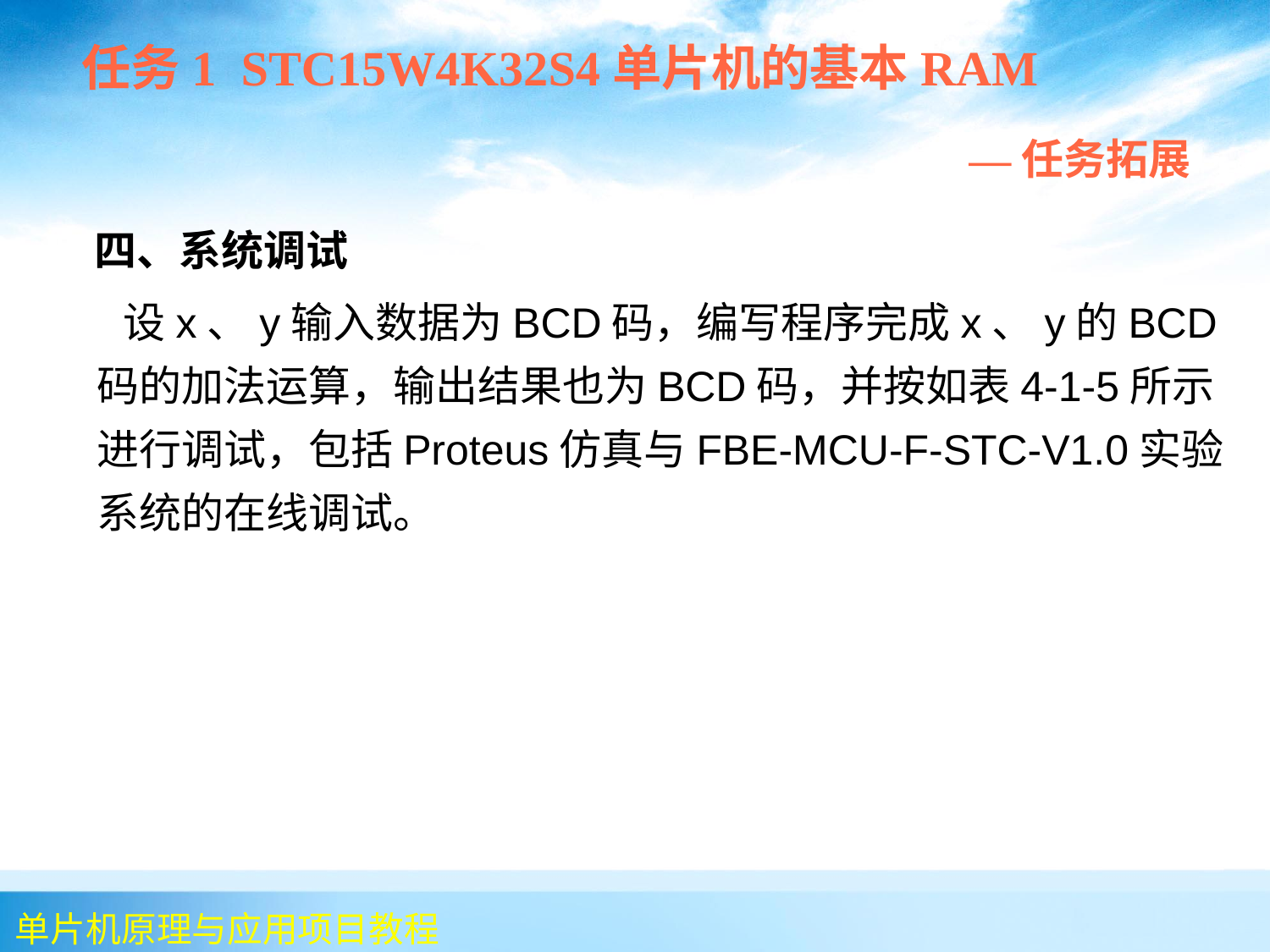

任务1  STC15W4K32S4单片机的基本RAM
                                                                            —任务拓展
   四、系统调试
      设x、y输入数据为BCD码，编写程序完成x、y的BCD码的加法运算，输出结果也为BCD码，并按如表4-1-5所示进行调试，包括Proteus仿真与FBE-MCU-F-STC-V1.0实验系统的在线调试。